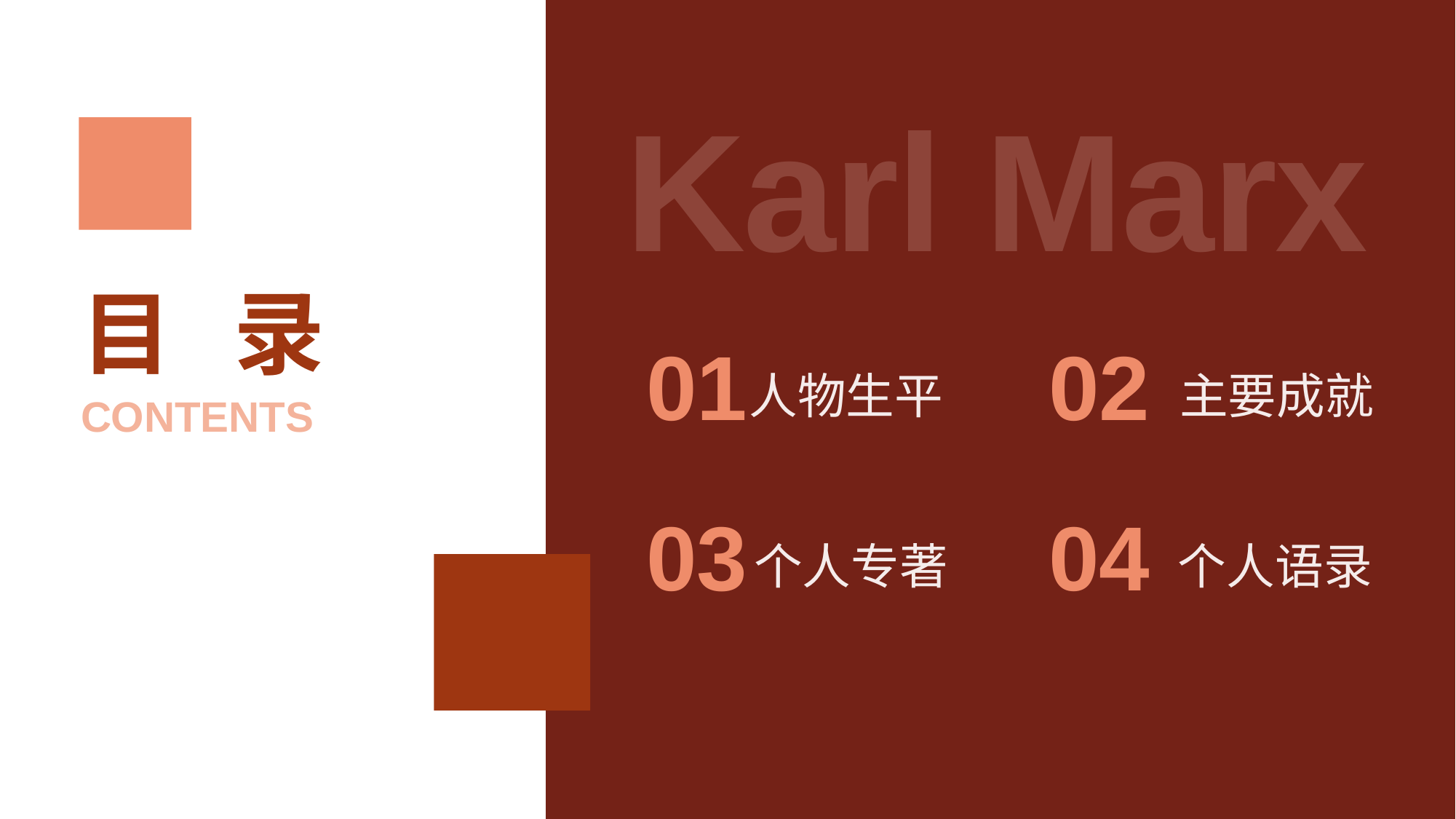

Karl Marx

目   录
01
人物生平
02
主要成就
CONTENTS
03
个人专著
04
个人语录